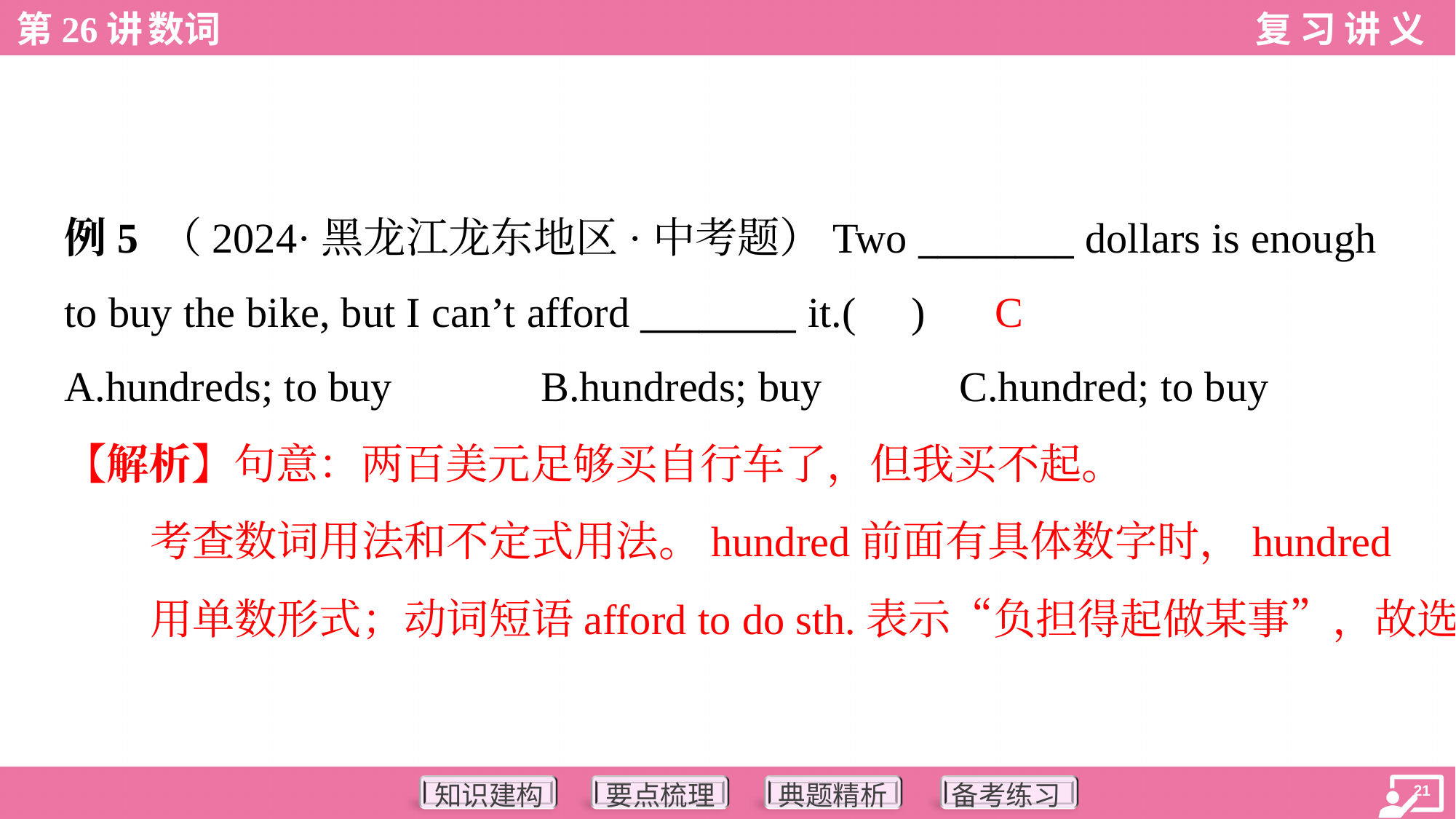

例5 （2024·黑龙江龙东地区·中考题）Two ________ dollars is enough
to buy the bike, but I can’t afford ________ it.(     )
C
A.hundreds; to buy	B.hundreds; buy	C.hundred; to buy
【解析】句意：两百美元足够买自行车了，但我买不起。
考查数词用法和不定式用法。hundred前面有具体数字时，hundred
用单数形式；动词短语afford to do sth.表示“负担得起做某事”，故选C。